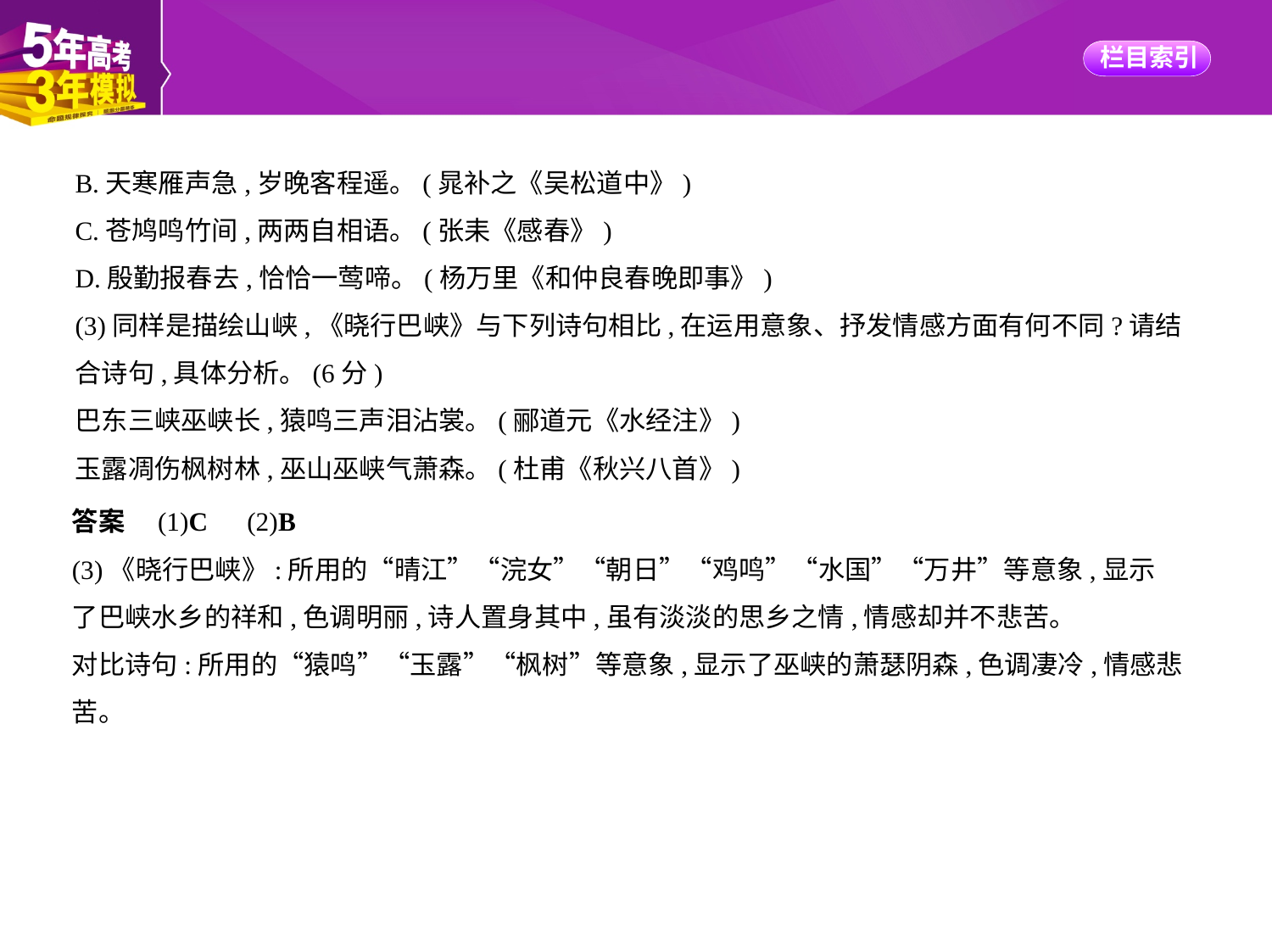

B.天寒雁声急,岁晚客程遥。(晁补之《吴松道中》)
C.苍鸠鸣竹间,两两自相语。(张耒《感春》)
D.殷勤报春去,恰恰一莺啼。(杨万里《和仲良春晚即事》)
(3)同样是描绘山峡,《晓行巴峡》与下列诗句相比,在运用意象、抒发情感方面有何不同?请结
合诗句,具体分析。(6分)
巴东三峡巫峡长,猿鸣三声泪沾裳。(郦道元《水经注》)
玉露凋伤枫树林,巫山巫峡气萧森。(杜甫《秋兴八首》)
答案　(1)C　(2)B
(3)《晓行巴峡》:所用的“晴江”“浣女”“朝日”“鸡鸣”“水国”“万井”等意象,显示
了巴峡水乡的祥和,色调明丽,诗人置身其中,虽有淡淡的思乡之情,情感却并不悲苦。
对比诗句:所用的“猿鸣”“玉露”“枫树”等意象,显示了巫峡的萧瑟阴森,色调凄冷,情感悲
苦。